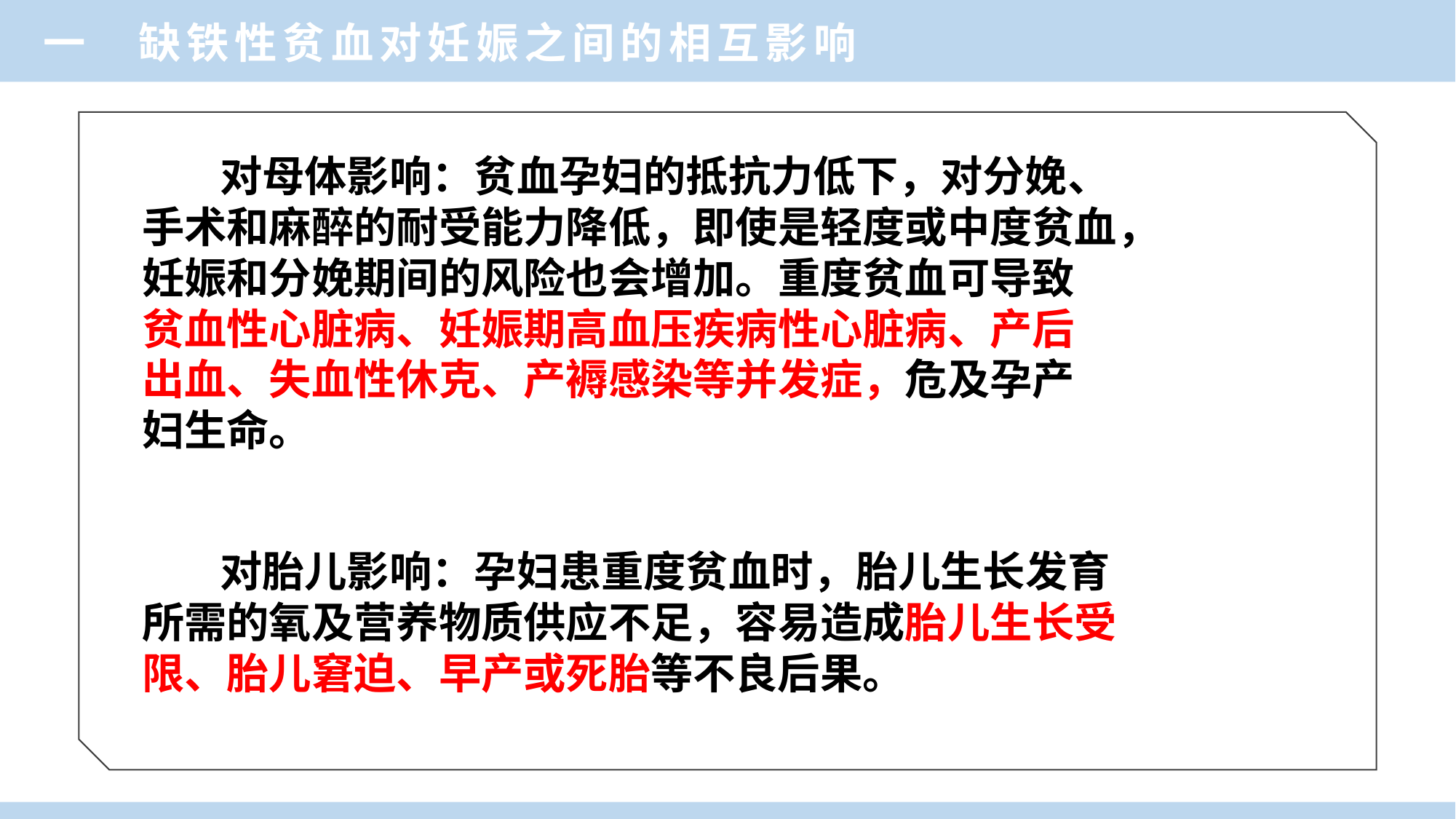

一   缺铁性贫血对妊娠之间的相互影响

       对母体影响：贫血孕妇的抵抗力低下，对分娩、
手术和麻醉的耐受能力降低，即使是轻度或中度贫血，
妊娠和分娩期间的风险也会增加。重度贫血可导致
贫血性心脏病、妊娠期高血压疾病性心脏病、产后
出血、失血性休克、产褥感染等并发症，危及孕产
妇生命。
       对胎儿影响：孕妇患重度贫血时，胎儿生长发育
所需的氧及营养物质供应不足，容易造成胎儿生长受
限、胎儿窘迫、早产或死胎等不良后果。